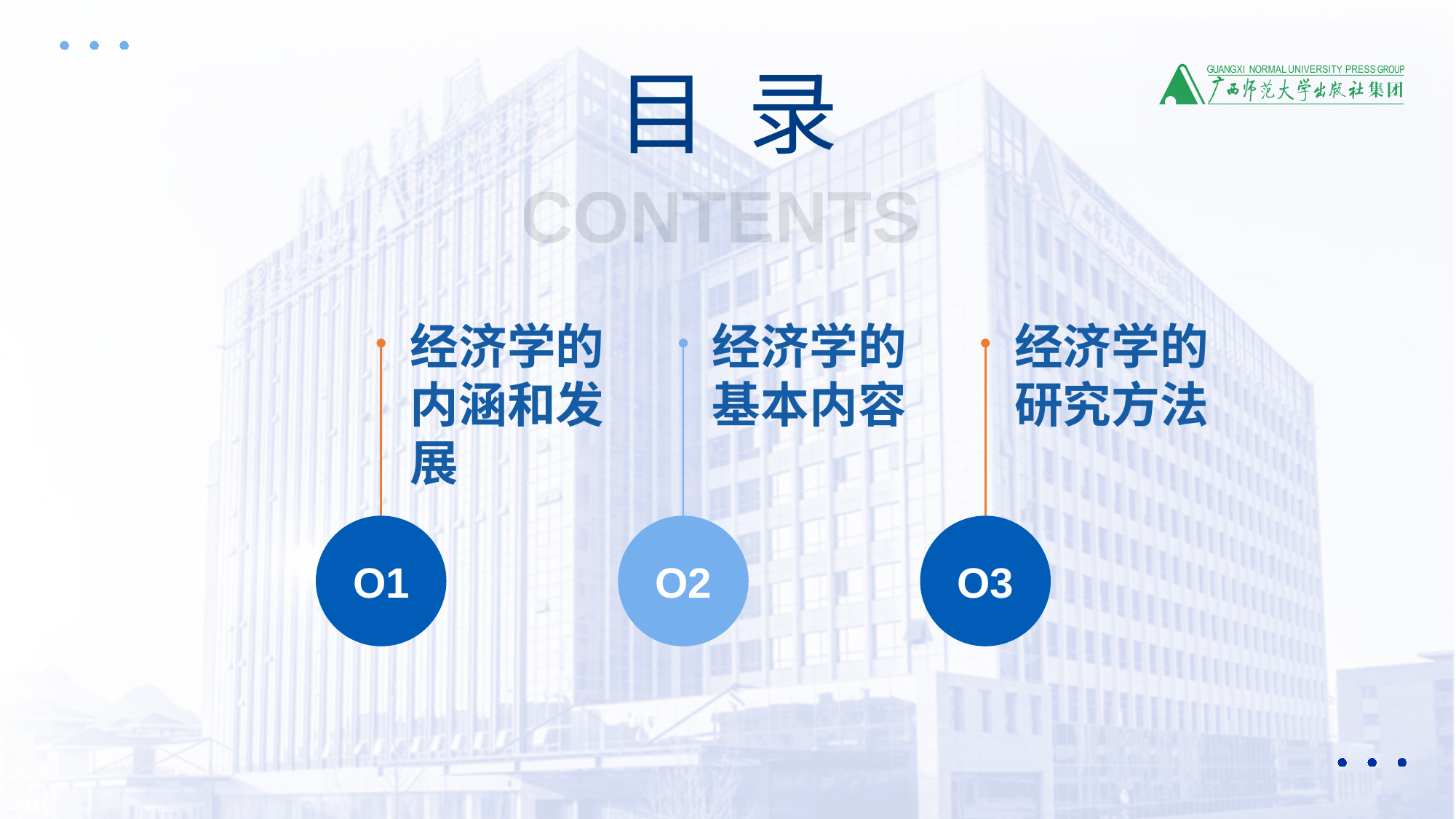

目  录
CONTENTS
经济学的内涵和发展
经济学的基本内容
经济学的研究方法
O1
O2
O3